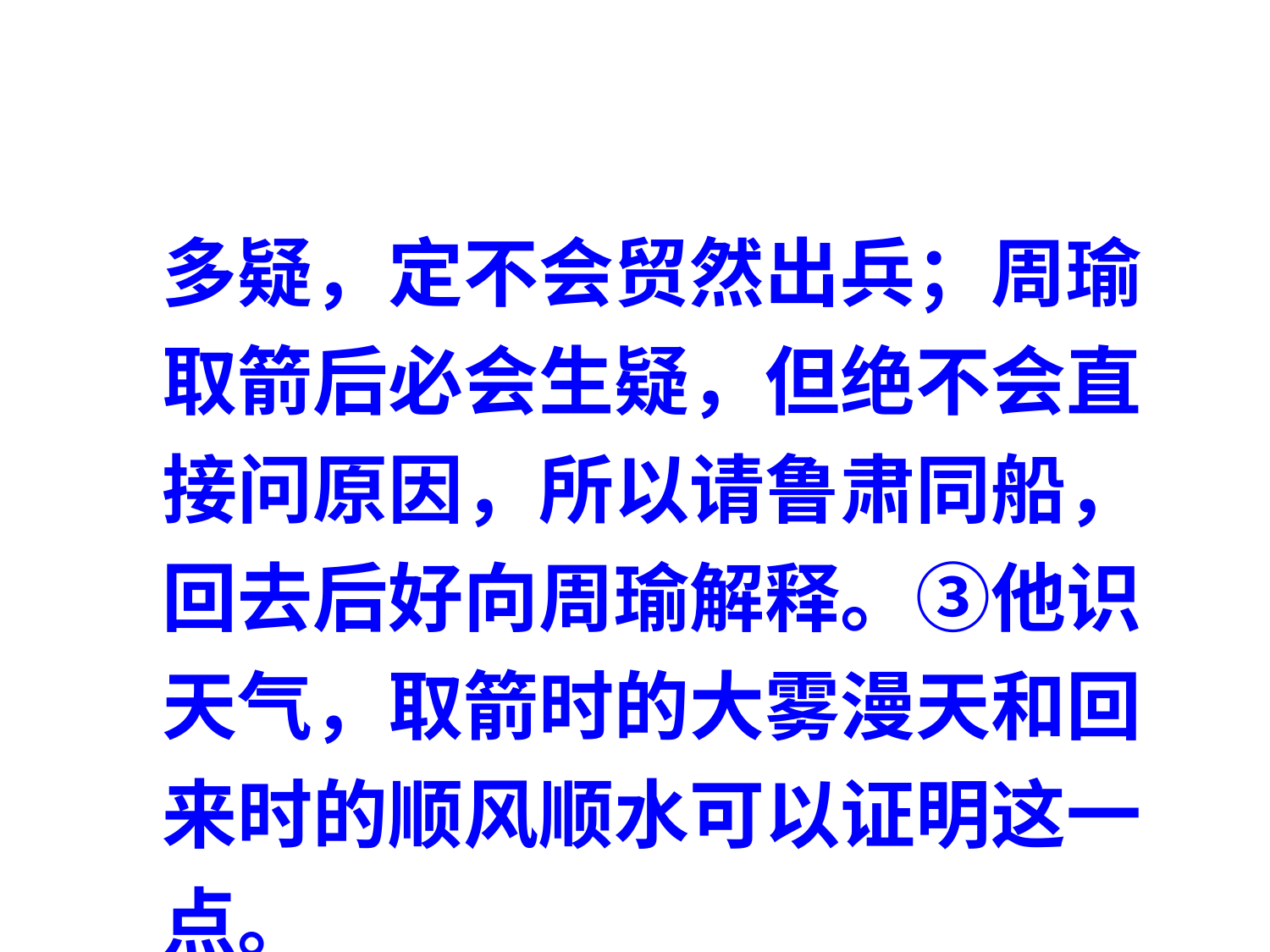

多疑，定不会贸然出兵；周瑜取箭后必会生疑，但绝不会直接问原因，所以请鲁肃同船，回去后好向周瑜解释。③他识天气，取箭时的大雾漫天和回来时的顺风顺水可以证明这一点。